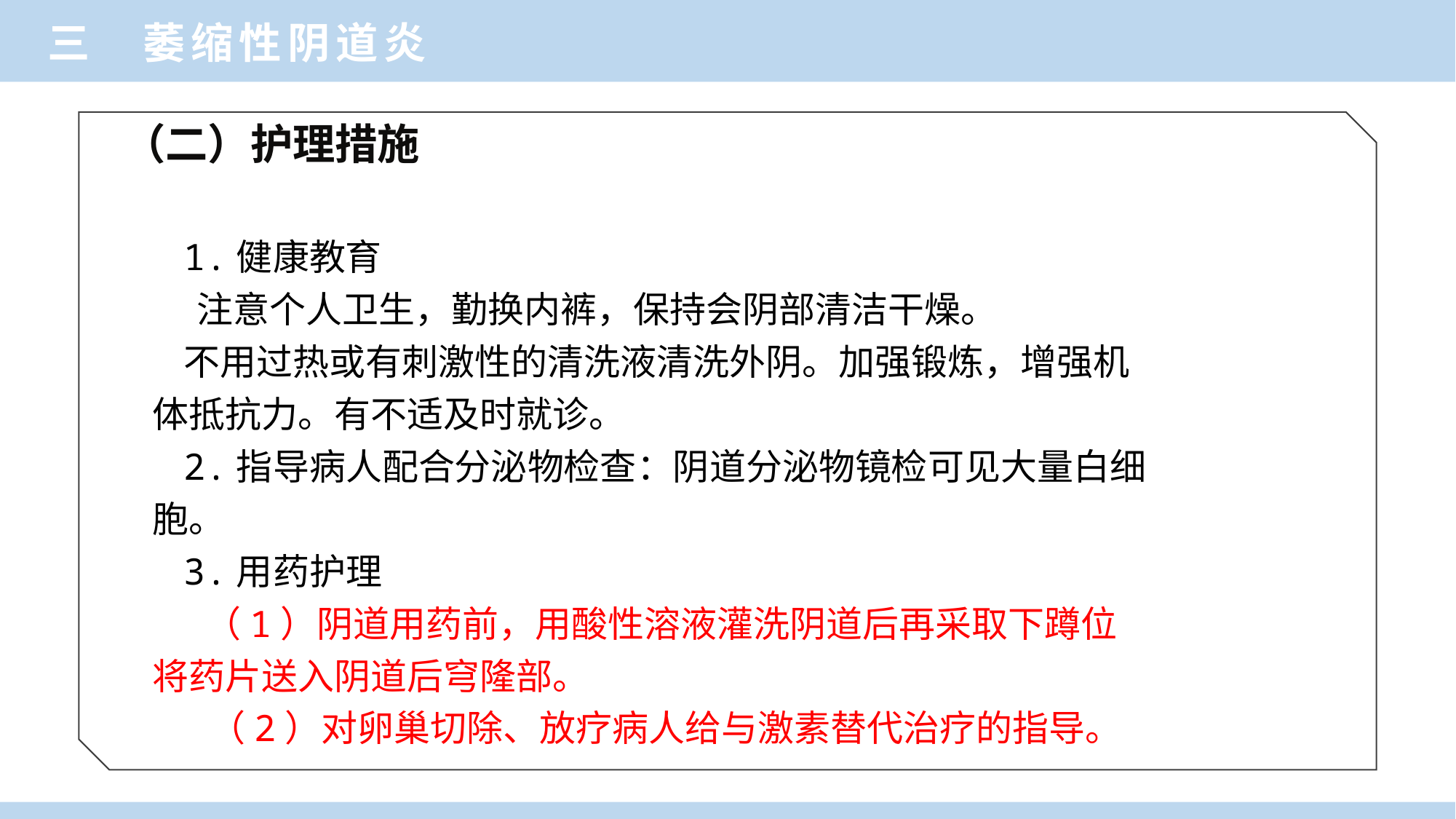

三   萎缩性阴道炎
（二）护理措施
1.健康教育
　 注意个人卫生，勤换内裤，保持会阴部清洁干燥。
不用过热或有刺激性的清洗液清洗外阴。加强锻炼，增强机体抵抗力。有不适及时就诊。
2.指导病人配合分泌物检查：阴道分泌物镜检可见大量白细胞。
3.用药护理
　  （1）阴道用药前，用酸性溶液灌洗阴道后再采取下蹲位将药片送入阴道后穹隆部。
  （2）对卵巢切除、放疗病人给与激素替代治疗的指导。